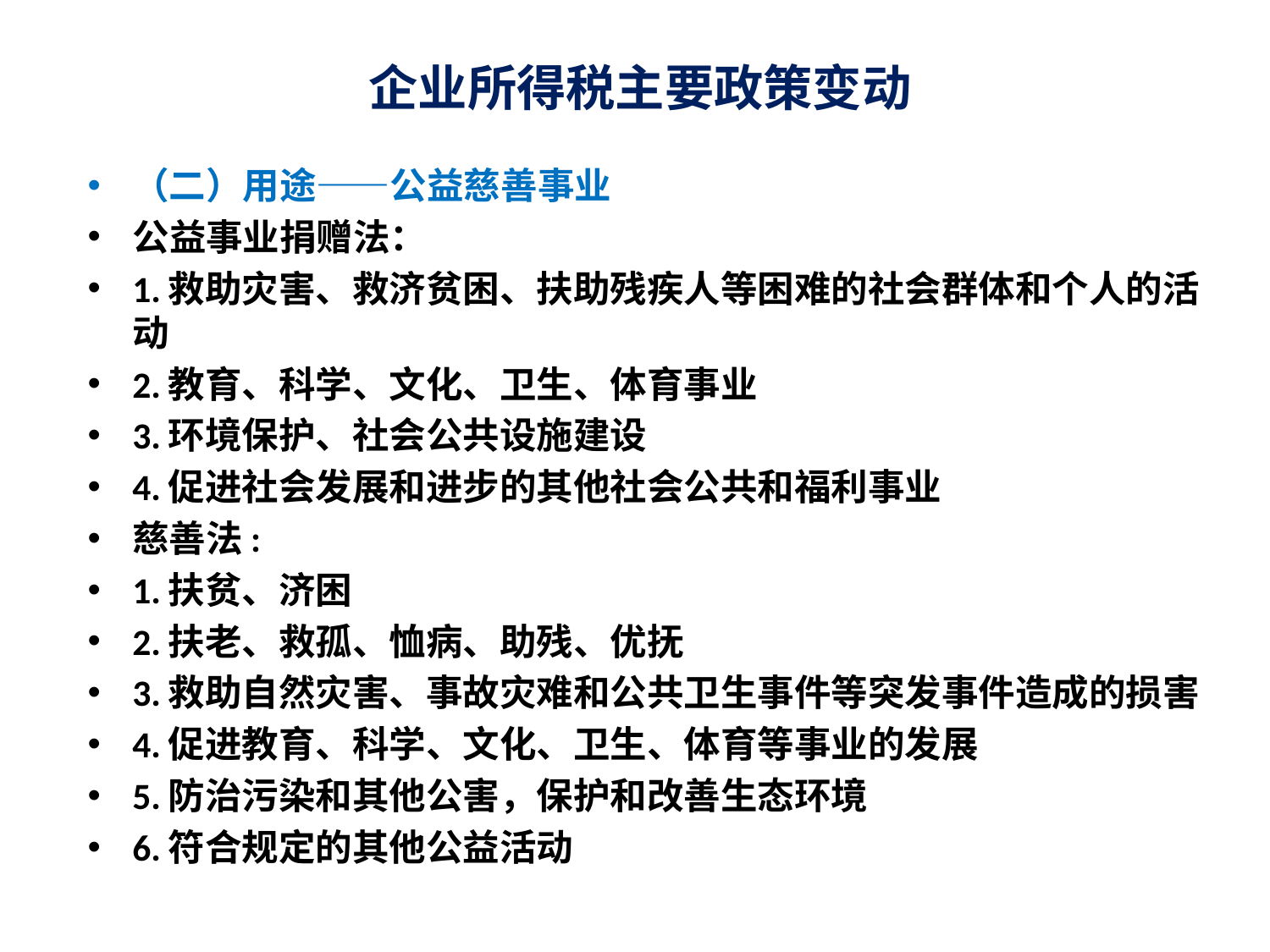

# 企业所得税主要政策变动
（二）用途——公益慈善事业
公益事业捐赠法：
1.救助灾害、救济贫困、扶助残疾人等困难的社会群体和个人的活动
2.教育、科学、文化、卫生、体育事业
3.环境保护、社会公共设施建设
4.促进社会发展和进步的其他社会公共和福利事业
慈善法:
1.扶贫、济困
2.扶老、救孤、恤病、助残、优抚
3.救助自然灾害、事故灾难和公共卫生事件等突发事件造成的损害
4.促进教育、科学、文化、卫生、体育等事业的发展
5.防治污染和其他公害，保护和改善生态环境
6.符合规定的其他公益活动